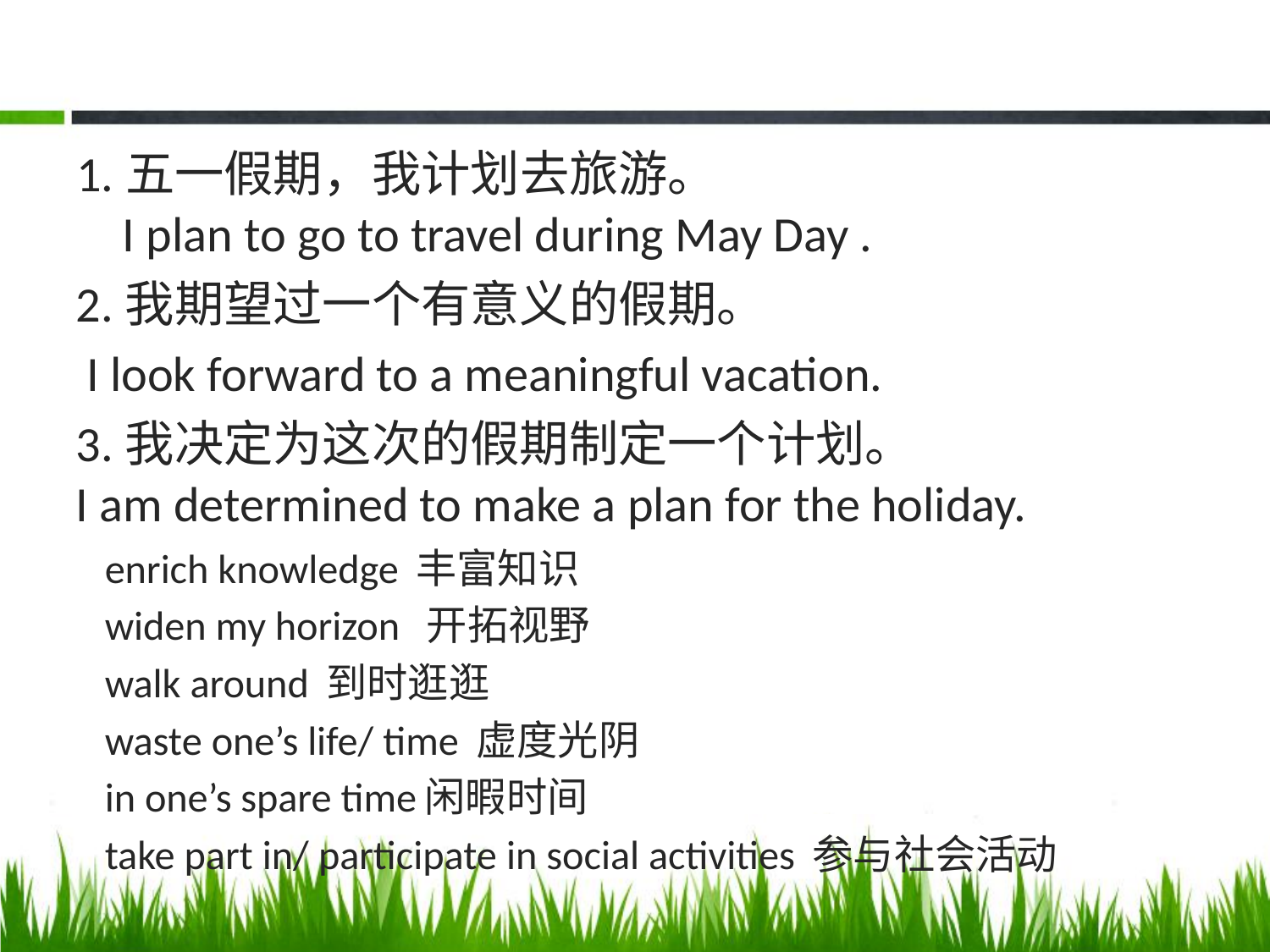

#
1.五一假期，我计划去旅游。
I plan to go to travel during May Day .
2.我期望过一个有意义的假期。
I look forward to a meaningful vacation.
3.我决定为这次的假期制定一个计划。
I am determined to make a plan for the holiday.
enrich knowledge 丰富知识
widen my horizon  开拓视野
walk around 到时逛逛
waste one’s life/ time 虚度光阴
in one’s spare time闲暇时间
take part in/ participate in social activities 参与社会活动